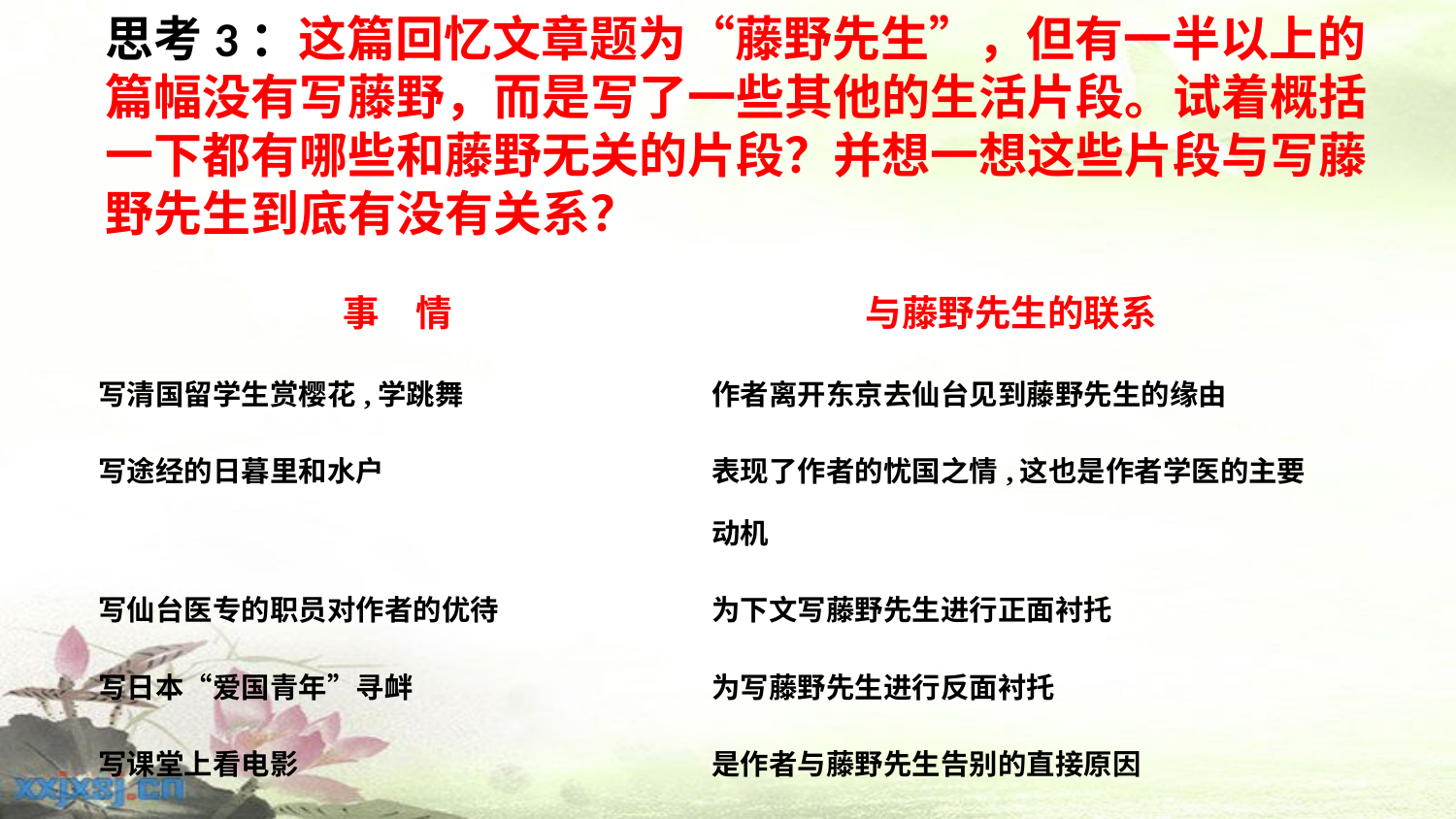

# 思考3：这篇回忆文章题为“藤野先生”，但有一半以上的篇幅没有写藤野，而是写了一些其他的生活片段。试着概括一下都有哪些和藤野无关的片段？并想一想这些片段与写藤野先生到底有没有关系？
| 事　情 | 与藤野先生的联系 |
| --- | --- |
| 写清国留学生赏樱花,学跳舞 | 作者离开东京去仙台见到藤野先生的缘由 |
| 写途经的日暮里和水户 | 表现了作者的忧国之情,这也是作者学医的主要动机 |
| 写仙台医专的职员对作者的优待 | 为下文写藤野先生进行正面衬托 |
| 写日本“爱国青年”寻衅 | 为写藤野先生进行反面衬托 |
| 写课堂上看电影 | 是作者与藤野先生告别的直接原因 |